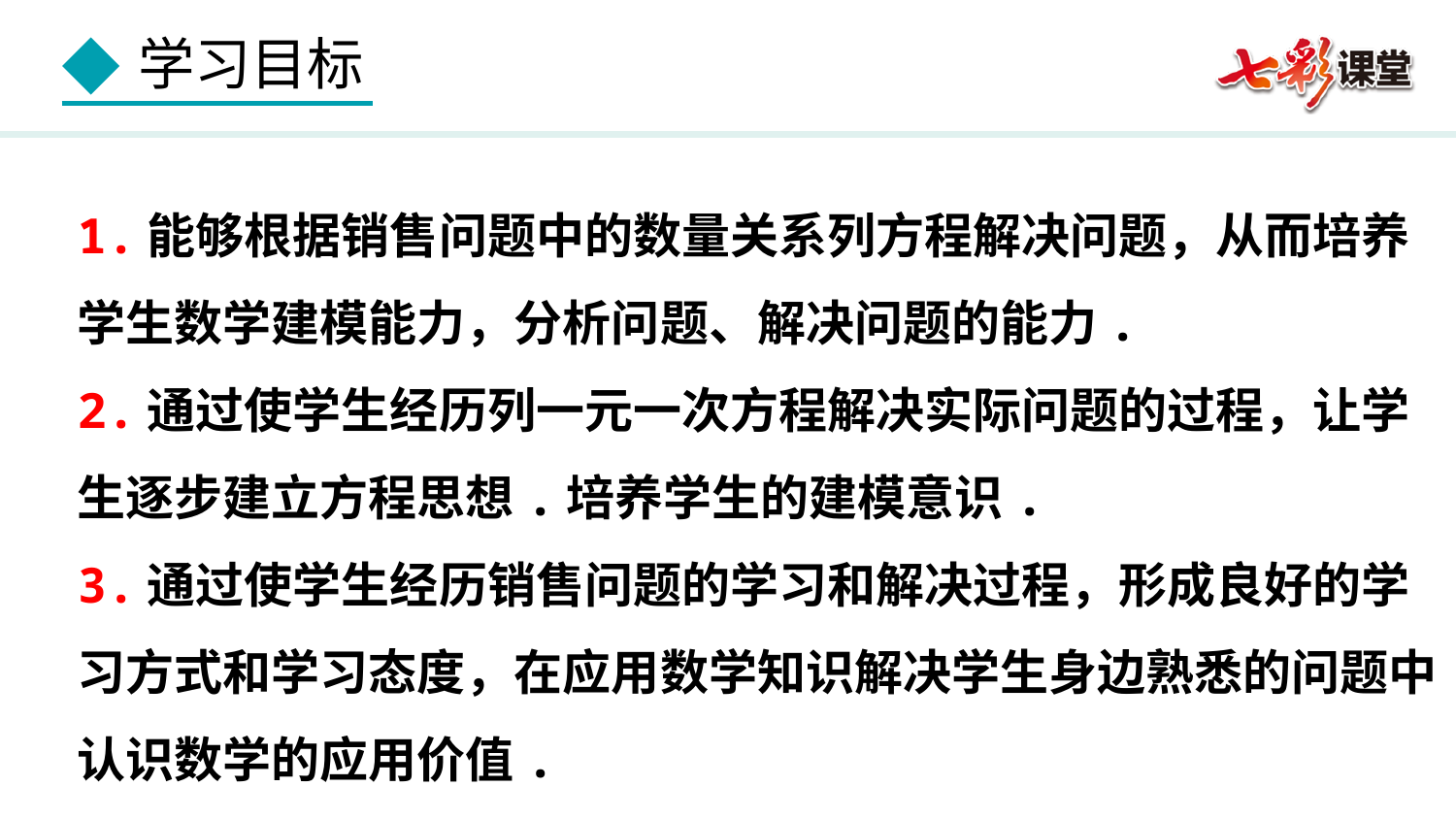

1.能够根据销售问题中的数量关系列方程解决问题，从而培养学生数学建模能力，分析问题、解决问题的能力.
2.通过使学生经历列一元一次方程解决实际问题的过程，让学生逐步建立方程思想.培养学生的建模意识.
3.通过使学生经历销售问题的学习和解决过程，形成良好的学习方式和学习态度，在应用数学知识解决学生身边熟悉的问题中认识数学的应用价值.